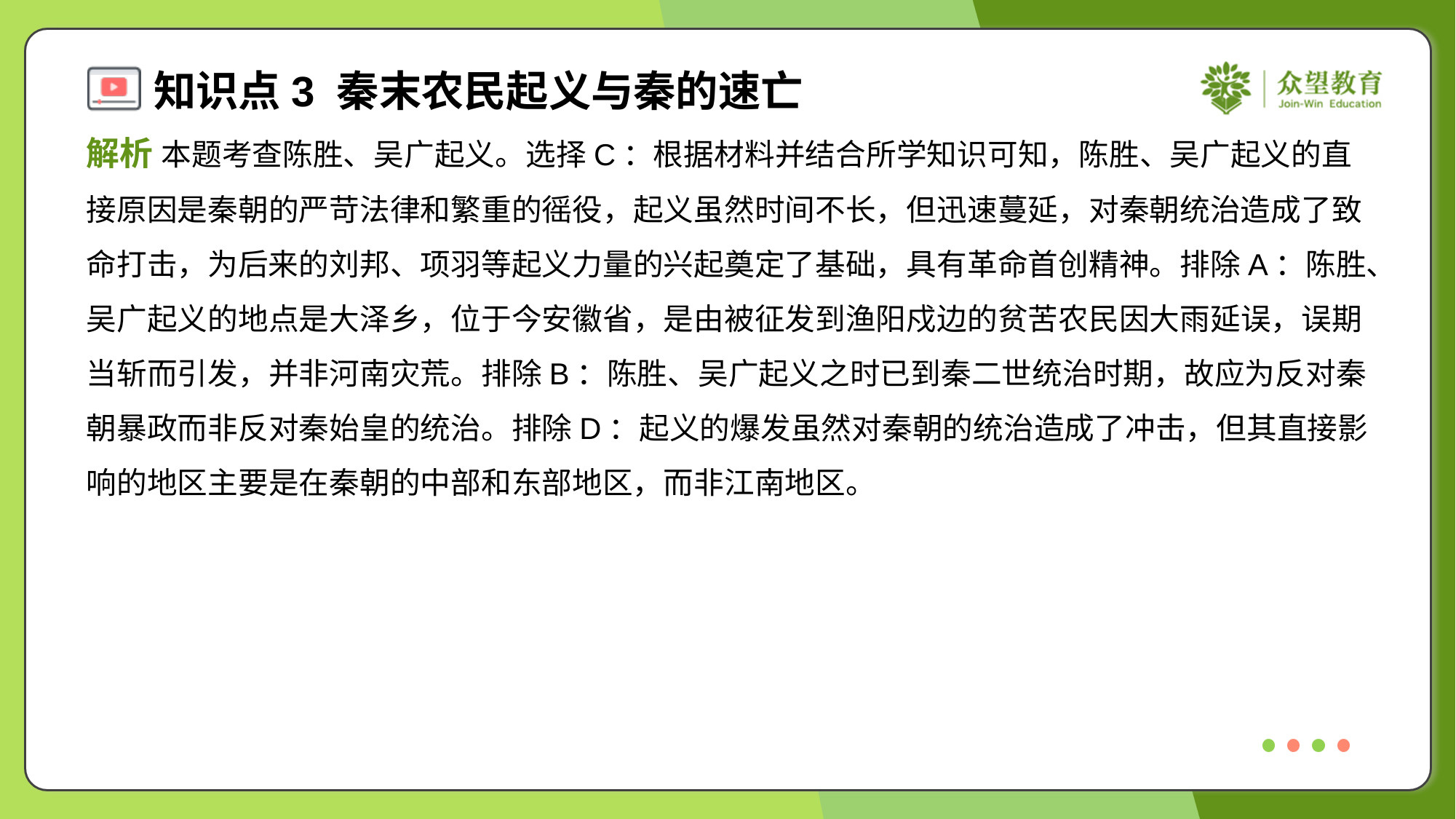

解析 本题考查陈胜、吴广起义。选择C：根据材料并结合所学知识可知，陈胜、吴广起义的直
接原因是秦朝的严苛法律和繁重的徭役，起义虽然时间不长，但迅速蔓延，对秦朝统治造成了致
命打击，为后来的刘邦、项羽等起义力量的兴起奠定了基础，具有革命首创精神。排除A：陈胜、
吴广起义的地点是大泽乡，位于今安徽省，是由被征发到渔阳戍边的贫苦农民因大雨延误，误期
当斩而引发，并非河南灾荒。排除B：陈胜、吴广起义之时已到秦二世统治时期，故应为反对秦
朝暴政而非反对秦始皇的统治。排除D：起义的爆发虽然对秦朝的统治造成了冲击，但其直接影
响的地区主要是在秦朝的中部和东部地区，而非江南地区。